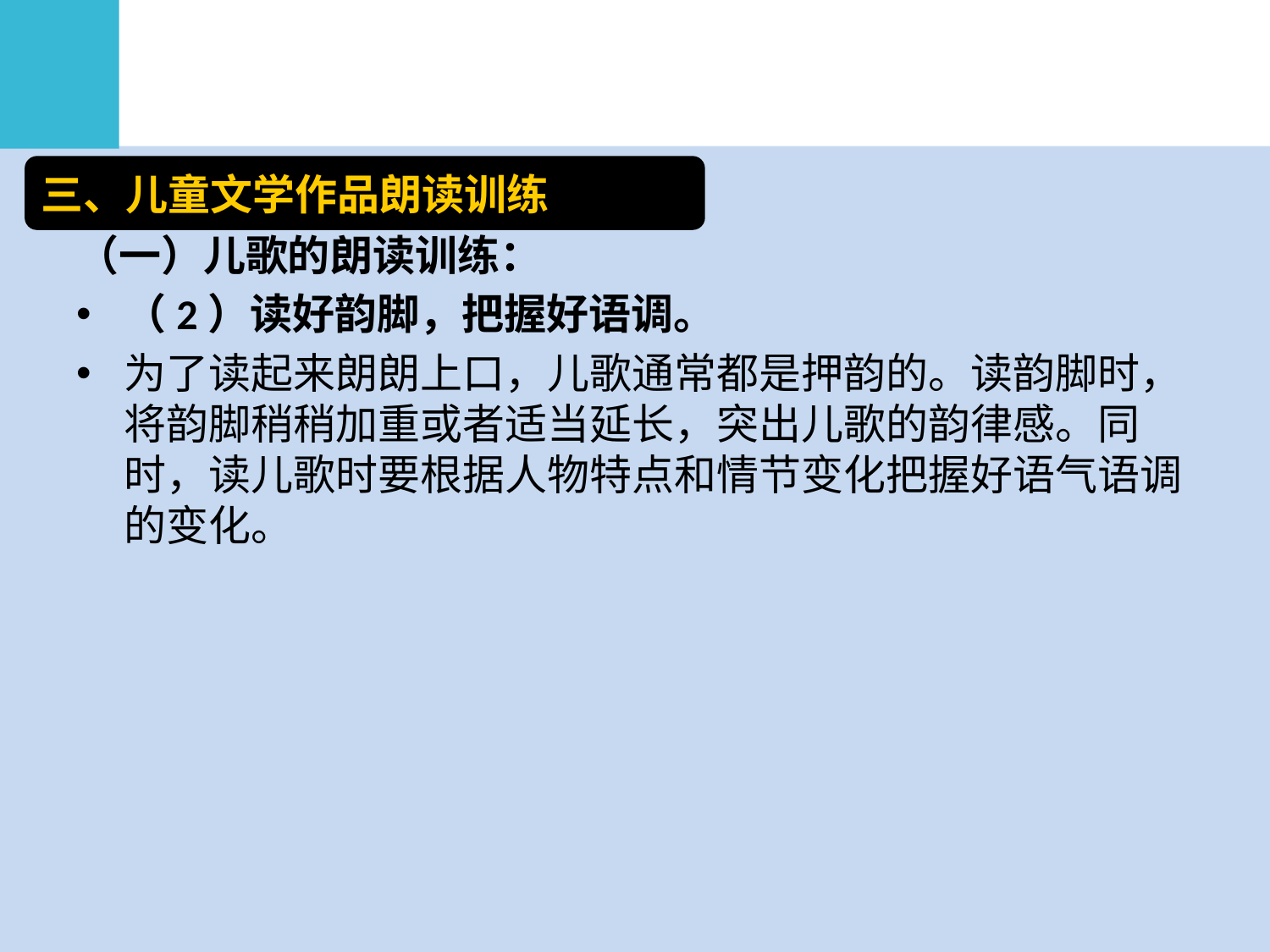

#

三、儿童文学作品朗读训练

（一）儿歌的朗读训练：
（2）读好韵脚，把握好语调。
为了读起来朗朗上口，儿歌通常都是押韵的。读韵脚时，将韵脚稍稍加重或者适当延长，突出儿歌的韵律感。同时，读儿歌时要根据人物特点和情节变化把握好语气语调的变化。